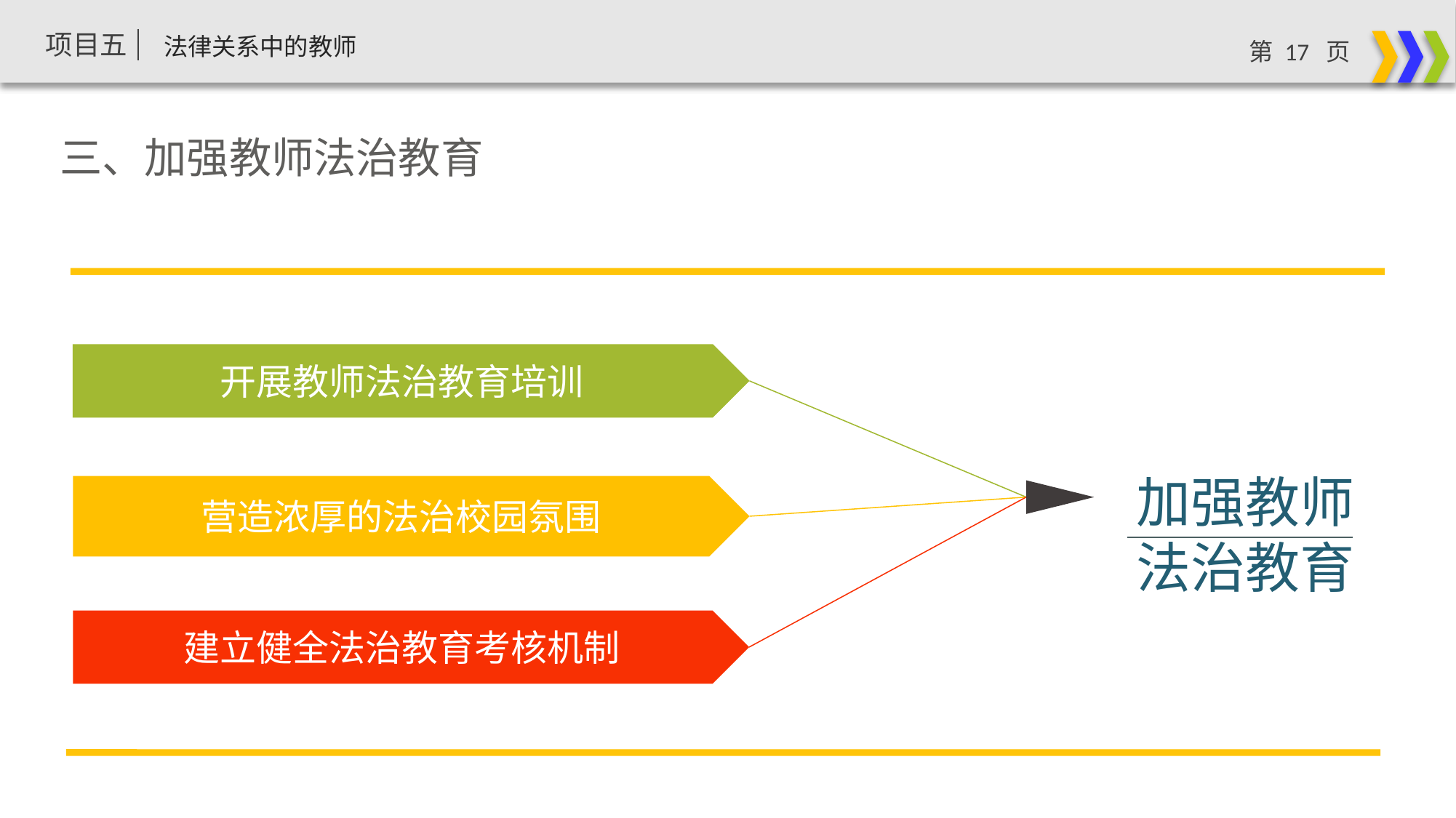

三、加强教师法治教育

开展教师法治教育培训

加强教师法治教育
营造浓厚的法治校园氛围

建立健全法治教育考核机制